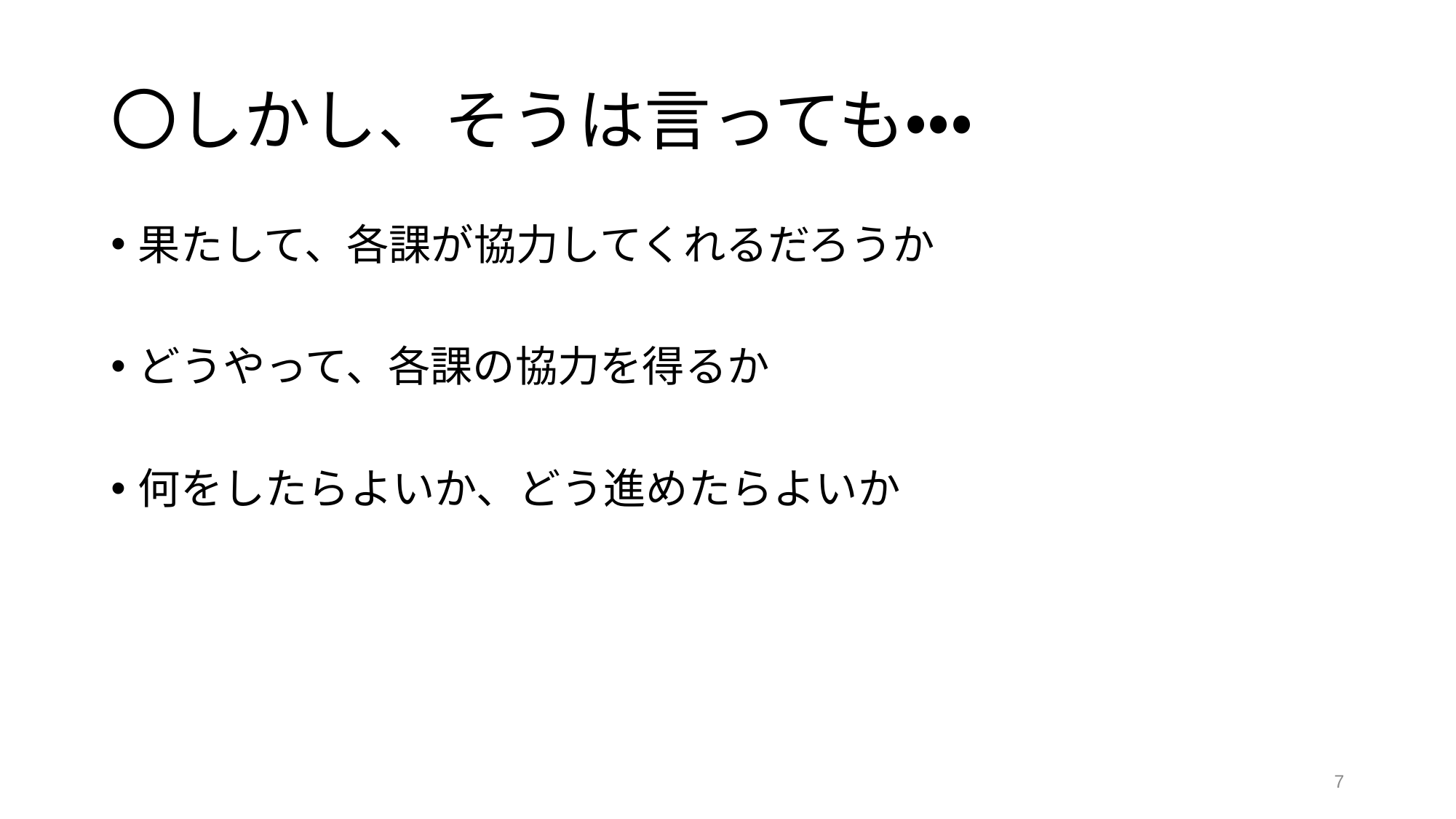

# 〇しかし、そうは言っても・・・
果たして、各課が協力してくれるだろうか

どうやって、各課の協力を得るか

何をしたらよいか、どう進めたらよいか
7